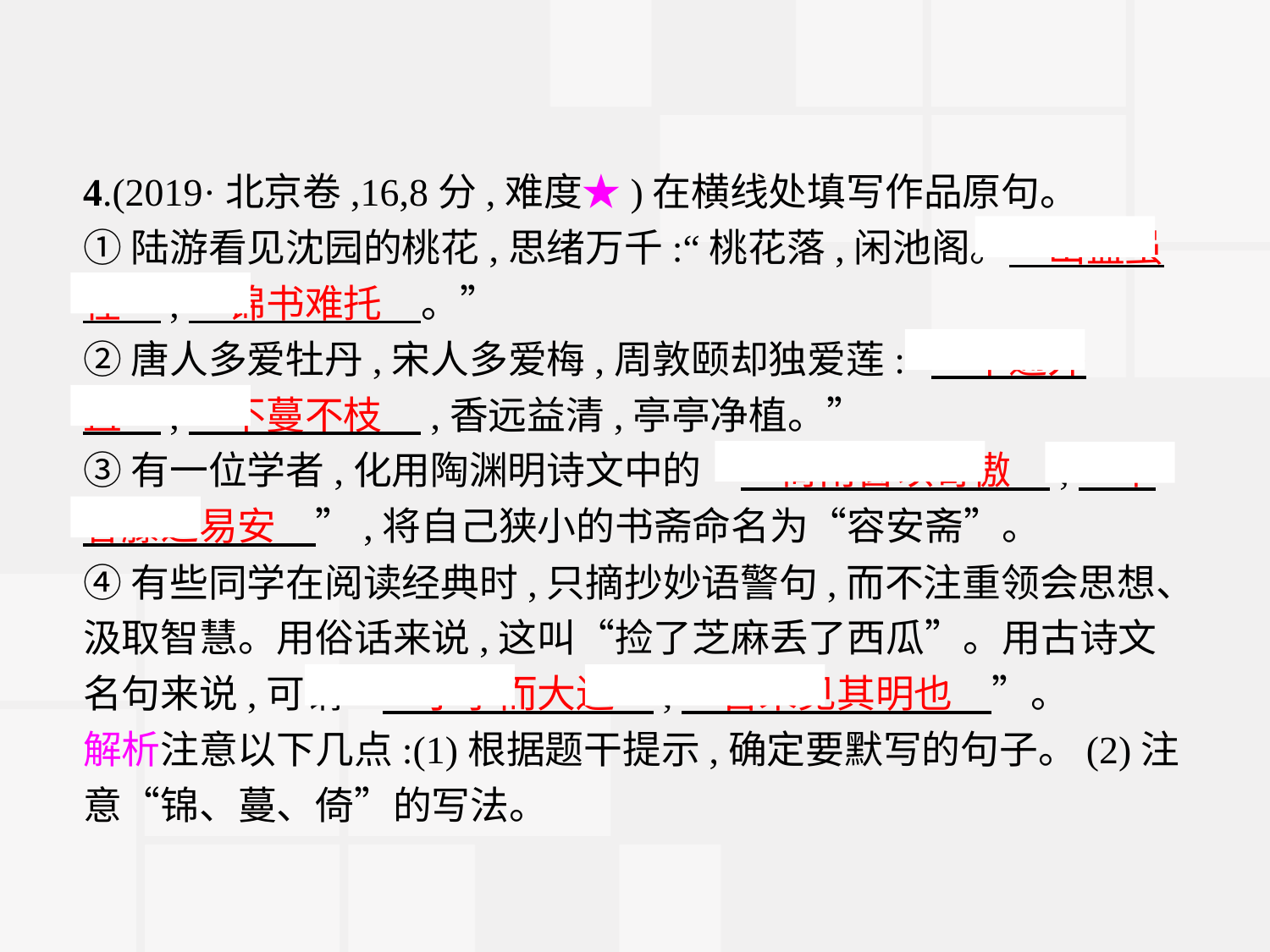

4.(2019·北京卷,16,8分,难度★)在横线处填写作品原句。
①陆游看见沈园的桃花,思绪万千:“桃花落,闲池阁。　山盟虽在　,　锦书难托　。”
②唐人多爱牡丹,宋人多爱梅,周敦颐却独爱莲:“　中通外直　,　不蔓不枝　,香远益清,亭亭净植。”
③有一位学者,化用陶渊明诗文中的“　倚南窗以寄傲　,　审容膝之易安　”,将自己狭小的书斋命名为“容安斋”。
④有些同学在阅读经典时,只摘抄妙语警句,而不注重领会思想、汲取智慧。用俗话来说,这叫“捡了芝麻丢了西瓜”。用古诗文名句来说,可谓“　小学而大遗　,　吾未见其明也　”。
解析注意以下几点:(1)根据题干提示,确定要默写的句子。(2)注意“锦、蔓、倚”的写法。